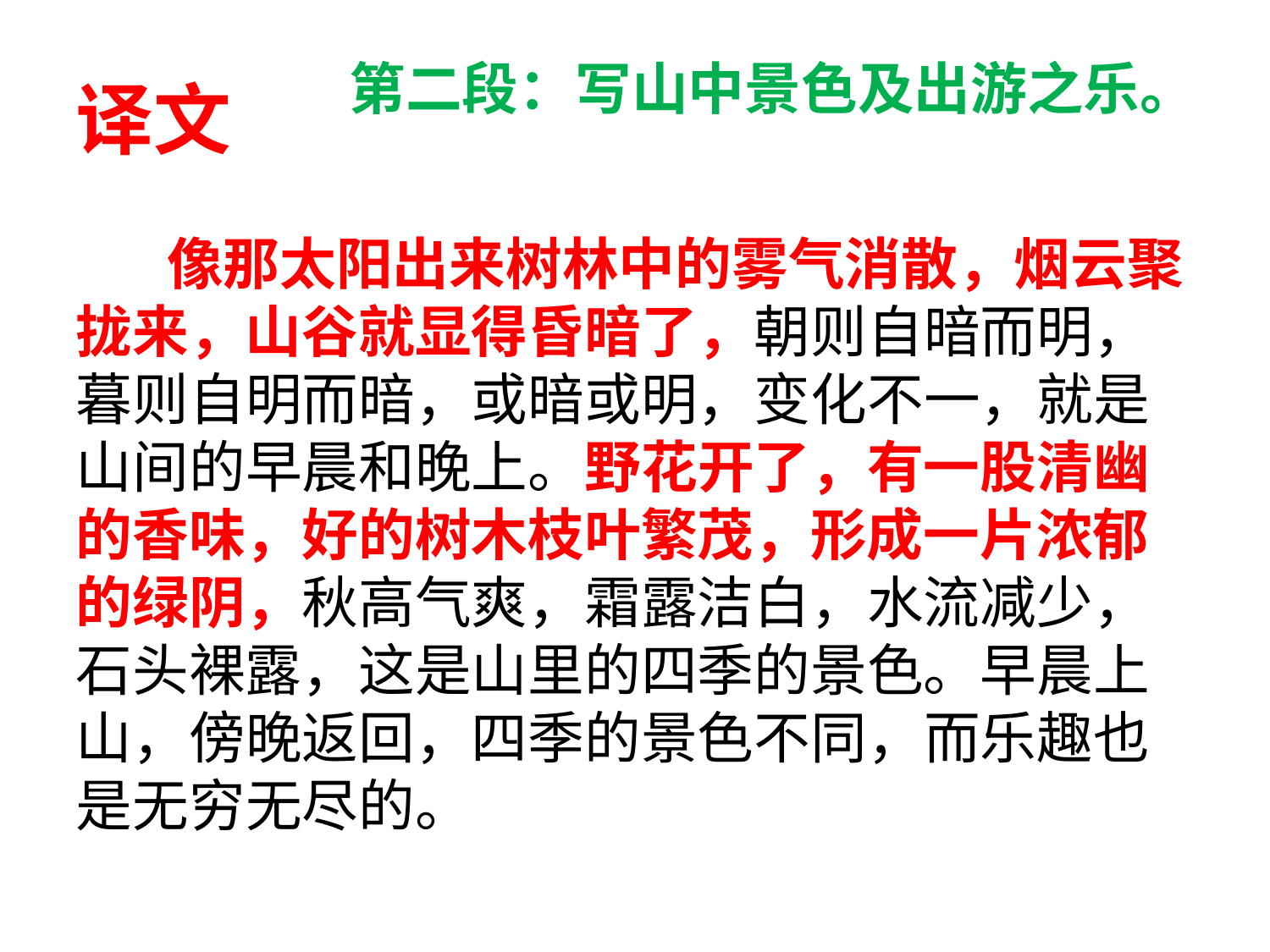

# 译文
第二段：写山中景色及出游之乐。
      像那太阳出来树林中的雾气消散，烟云聚拢来，山谷就显得昏暗了，朝则自暗而明，暮则自明而暗，或暗或明，变化不一，就是山间的早晨和晚上。野花开了，有一股清幽的香味，好的树木枝叶繁茂，形成一片浓郁的绿阴，秋高气爽，霜露洁白，水流减少，石头裸露，这是山里的四季的景色。早晨上山，傍晚返回，四季的景色不同，而乐趣也是无穷无尽的。